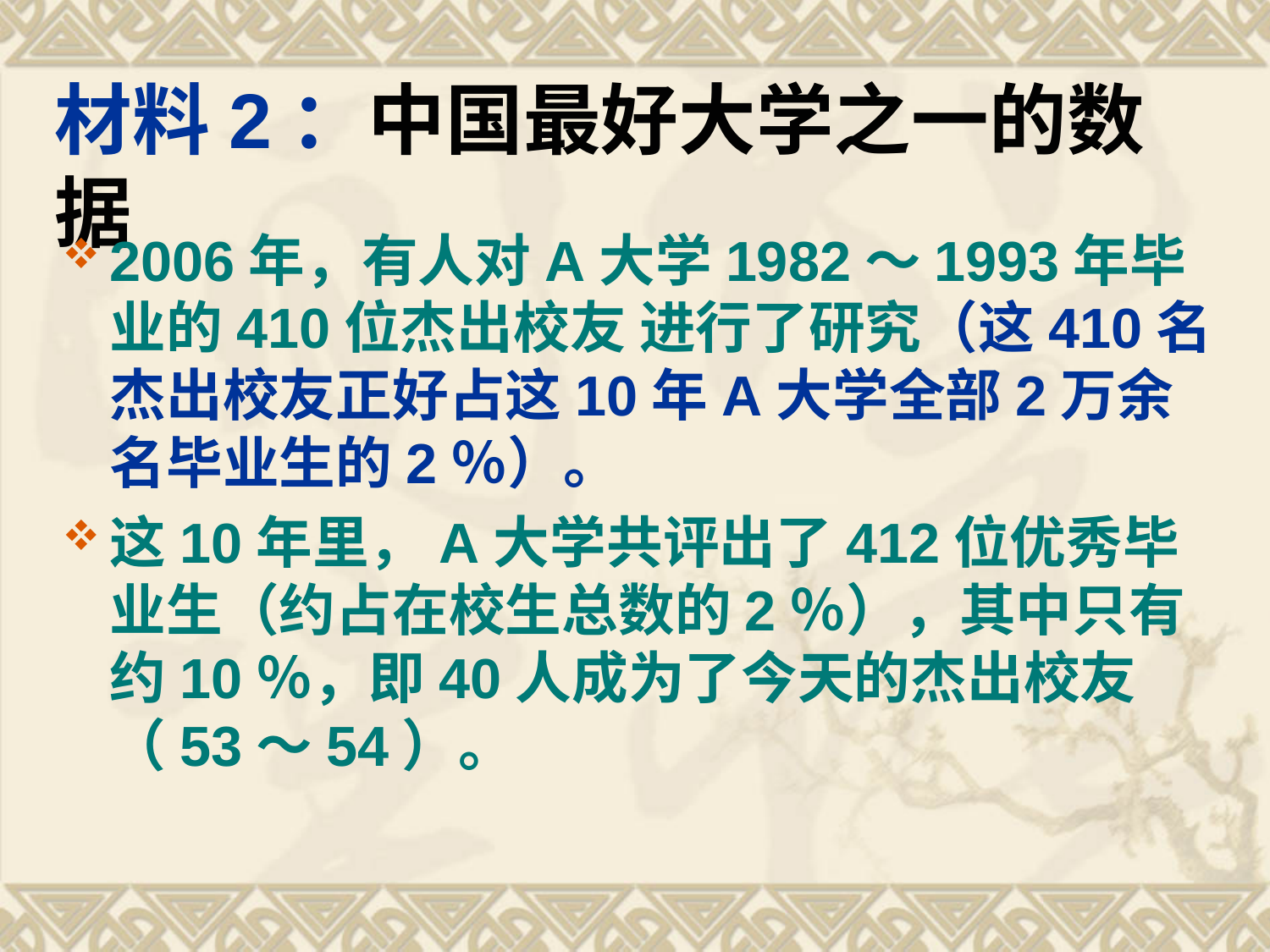

# 材料2：中国最好大学之一的数据
2006年，有人对A大学1982～1993年毕业的410位杰出校友 进行了研究（这410名杰出校友正好占这10年A大学全部2万余名毕业生的2％）。
这10年里，A大学共评出了412位优秀毕业生（约占在校生总数的2％），其中只有约10％，即40人成为了今天的杰出校友（53～54）。